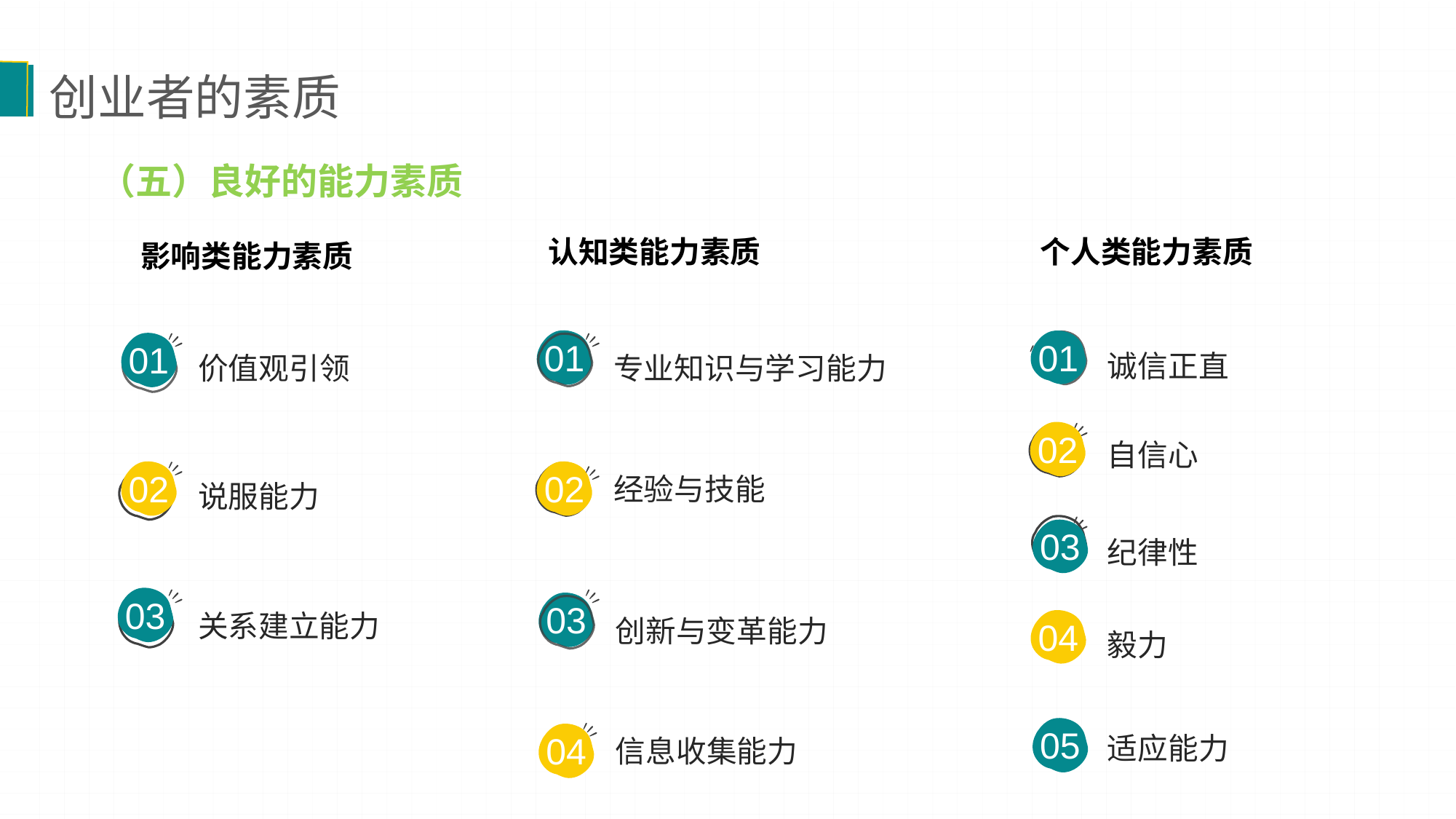

创业者的素质

（五）良好的能力素质
影响类能力素质
认知类能力素质
个人类能力素质
诚信正直
01
纪律性
03
毅力
04
价值观引领
01
说服能力
02
关系建立能力
03
专业知识与学习能力

经验与技能
02
01

自信心
02

创新与变革能力

信息收集能力
04
03

适应能力
05